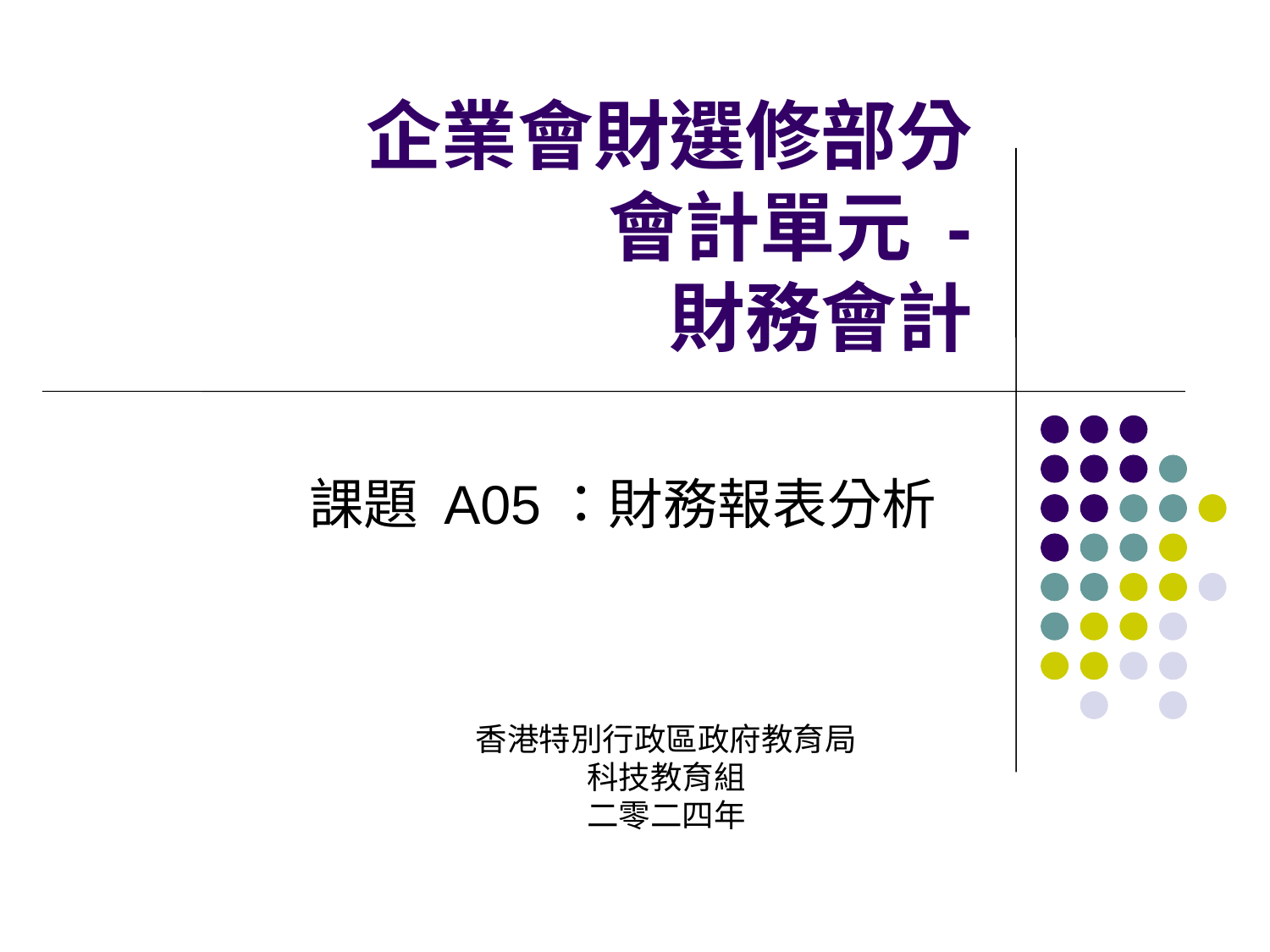

企業會財選修部分
會計單元 -
財務會計
課題 A05：財務報表分析
香港特別行政區政府教育局
科技教育組
二零二四年